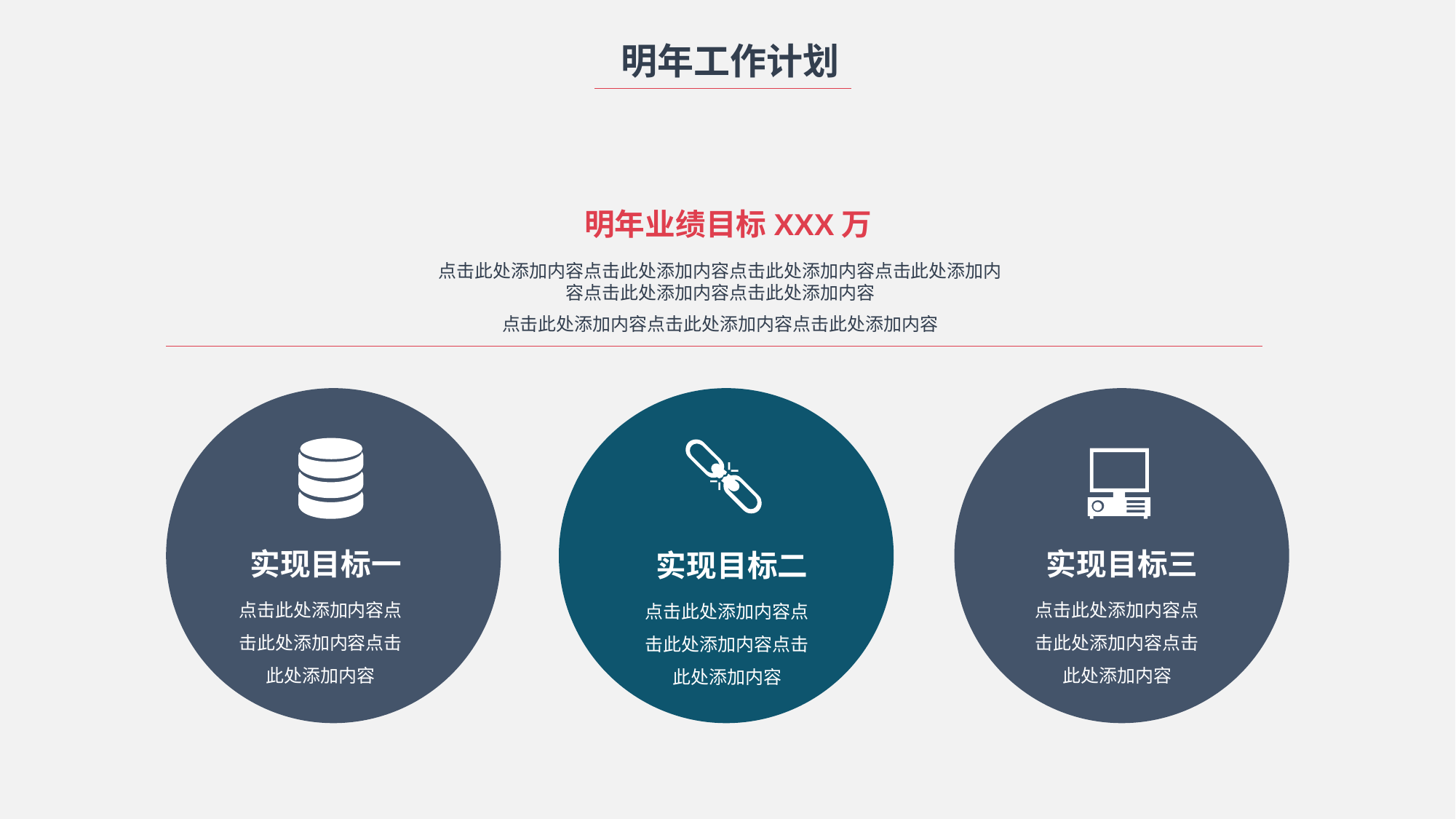

明年工作计划
明年业绩目标XXX万
点击此处添加内容点击此处添加内容点击此处添加内容点击此处添加内容点击此处添加内容点击此处添加内容
点击此处添加内容点击此处添加内容点击此处添加内容

实现目标一
实现目标三
实现目标二
点击此处添加内容点击此处添加内容点击此处添加内容
点击此处添加内容点击此处添加内容点击此处添加内容
点击此处添加内容点击此处添加内容点击此处添加内容